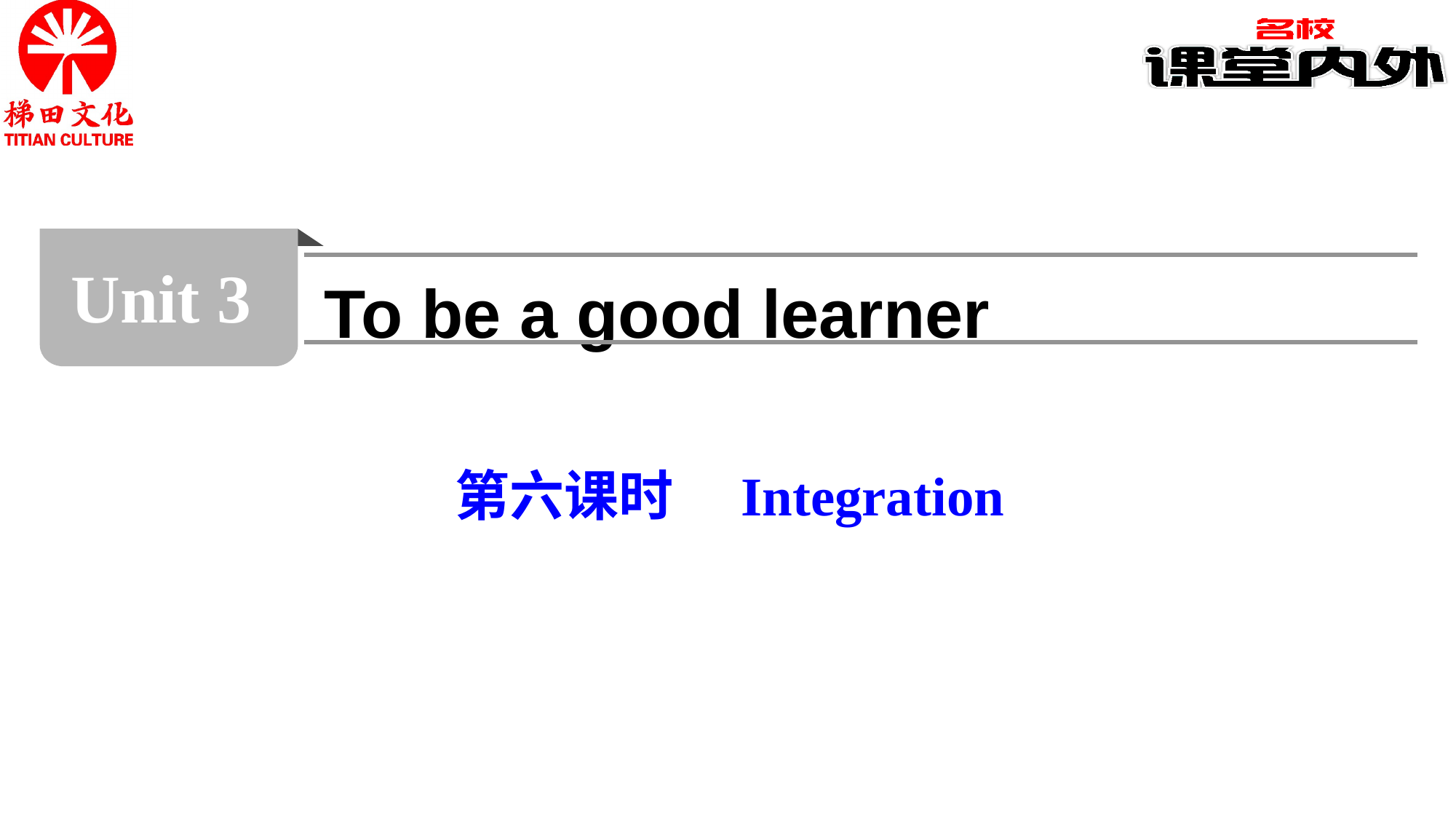

Unit 3
To be a good learner
第六课时　Integration